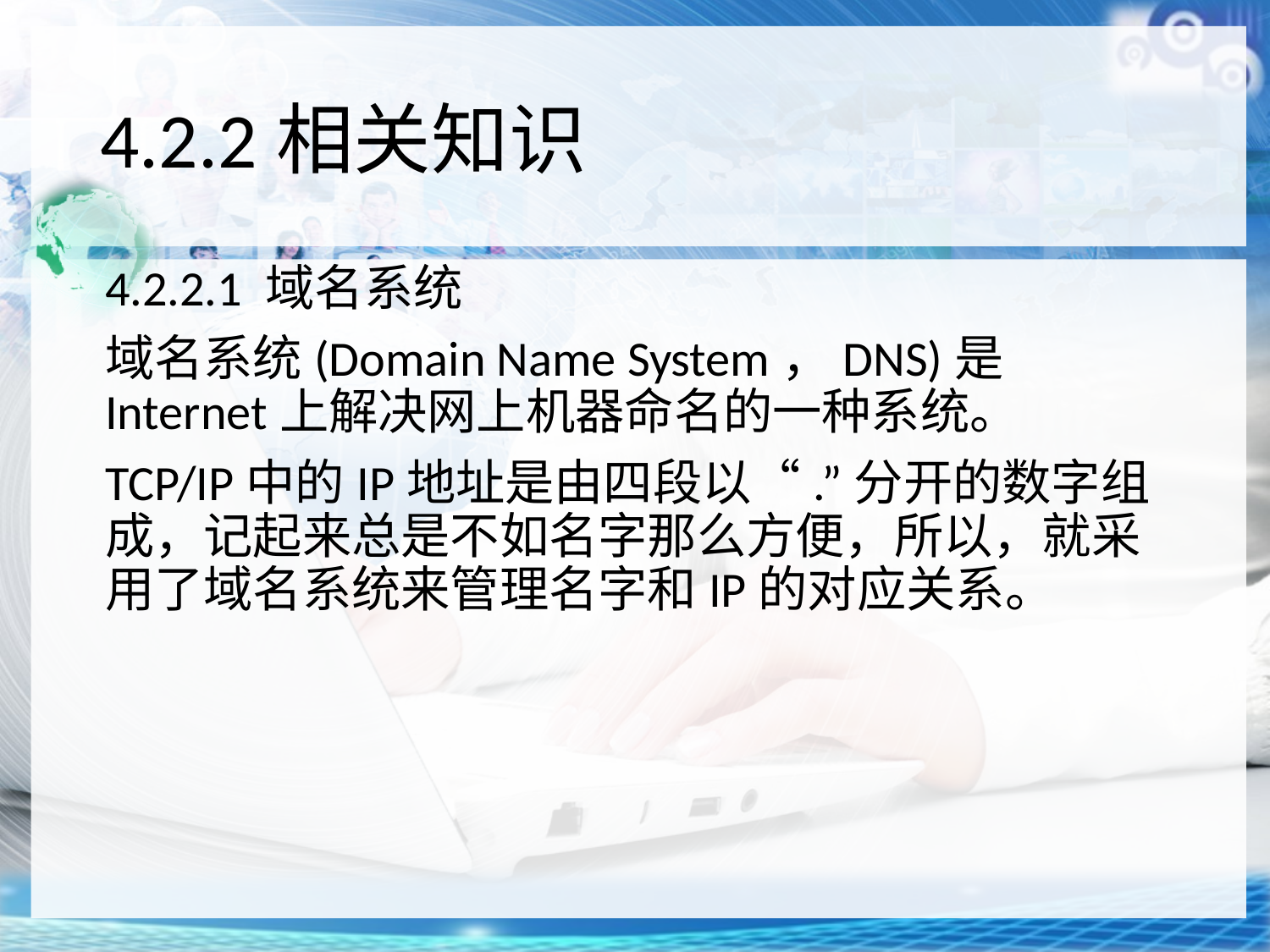

# 4.2.2相关知识
4.2.2.1 域名系统
域名系统(Domain Name System，DNS)是Internet上解决网上机器命名的一种系统。
TCP/IP中的IP地址是由四段以“.”分开的数字组成，记起来总是不如名字那么方便，所以，就采用了域名系统来管理名字和IP的对应关系。